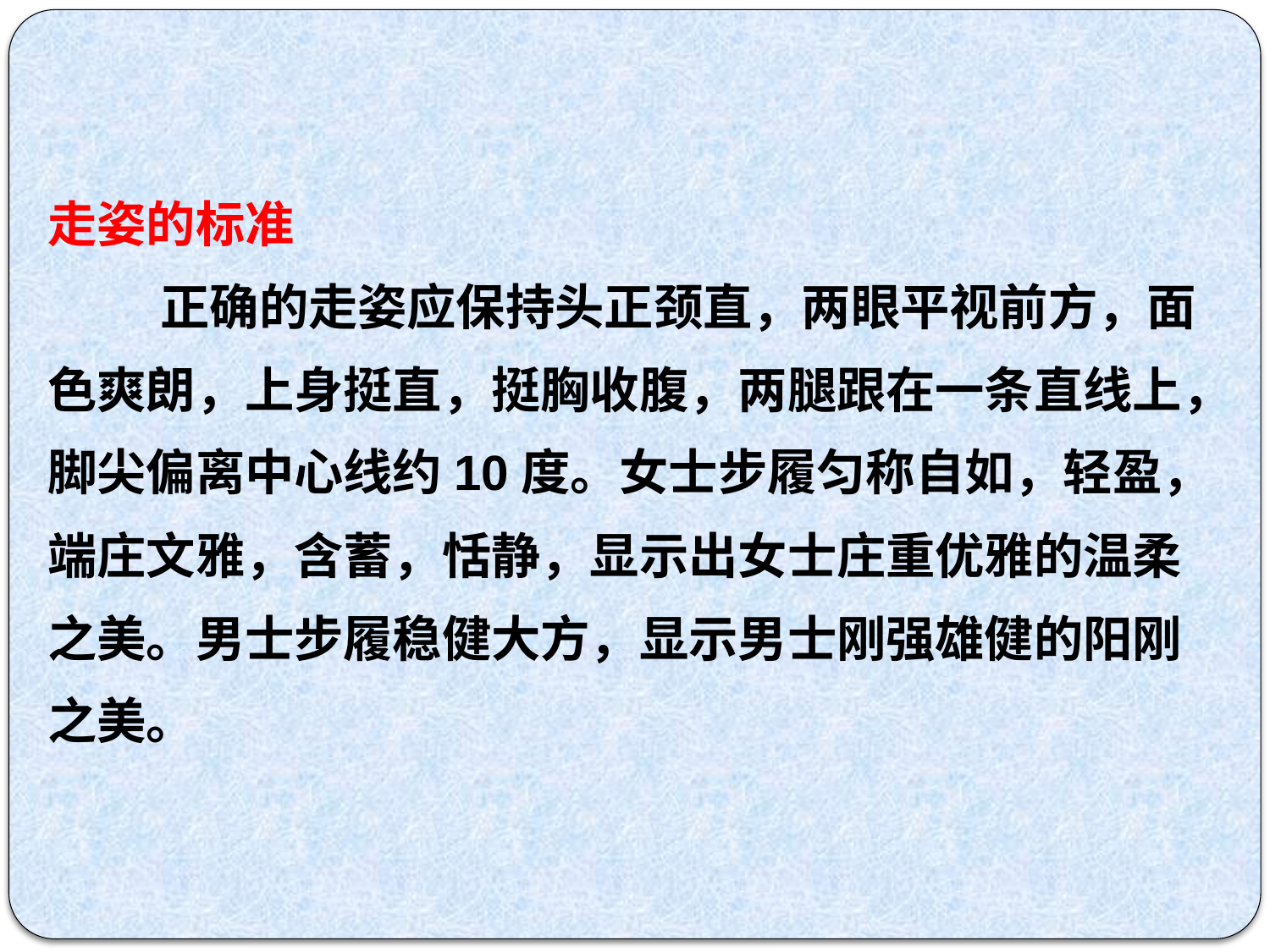

走姿的标准
         正确的走姿应保持头正颈直，两眼平视前方，面色爽朗，上身挺直，挺胸收腹，两腿跟在一条直线上，脚尖偏离中心线约10度。女士步履匀称自如，轻盈，端庄文雅，含蓄，恬静，显示出女士庄重优雅的温柔之美。男士步履稳健大方，显示男士刚强雄健的阳刚之美。